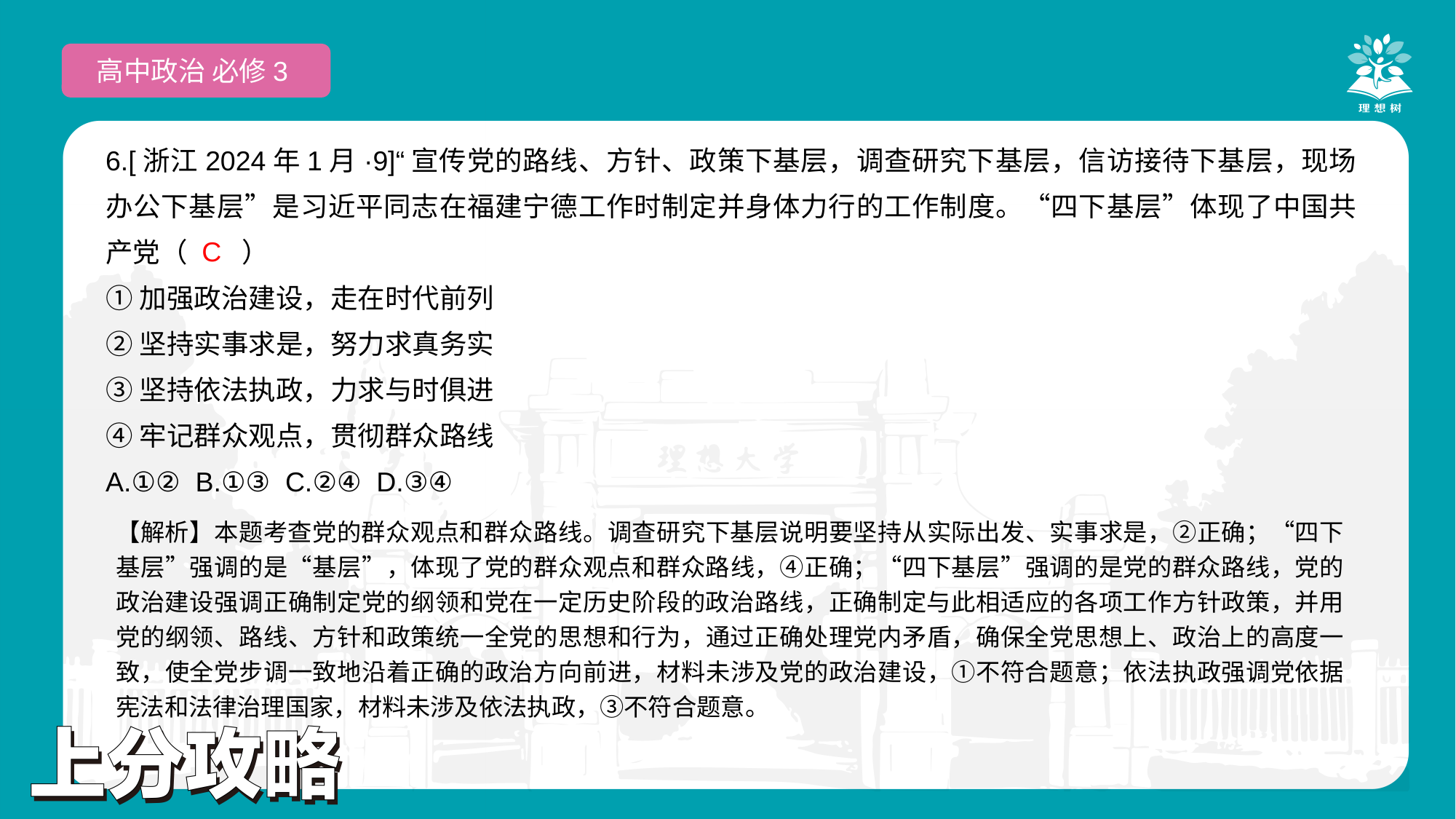

高中政治 必修3
6.[浙江2024年1月·9]“宣传党的路线、方针、政策下基层，调查研究下基层，信访接待下基层，现场办公下基层”是习近平同志在福建宁德工作时制定并身体力行的工作制度。“四下基层”体现了中国共产党（　　）
①加强政治建设，走在时代前列
②坚持实事求是，努力求真务实
③坚持依法执政，力求与时俱进
④牢记群众观点，贯彻群众路线
A.①②  B.①③  C.②④  D.③④
 C
【解析】本题考查党的群众观点和群众路线。调查研究下基层说明要坚持从实际出发、实事求是，②正确；“四下基层”强调的是“基层”，体现了党的群众观点和群众路线，④正确；“四下基层”强调的是党的群众路线，党的政治建设强调正确制定党的纲领和党在一定历史阶段的政治路线，正确制定与此相适应的各项工作方针政策，并用党的纲领、路线、方针和政策统一全党的思想和行为，通过正确处理党内矛盾，确保全党思想上、政治上的高度一致，使全党步调一致地沿着正确的政治方向前进，材料未涉及党的政治建设，①不符合题意；依法执政强调党依据宪法和法律治理国家，材料未涉及依法执政，③不符合题意。